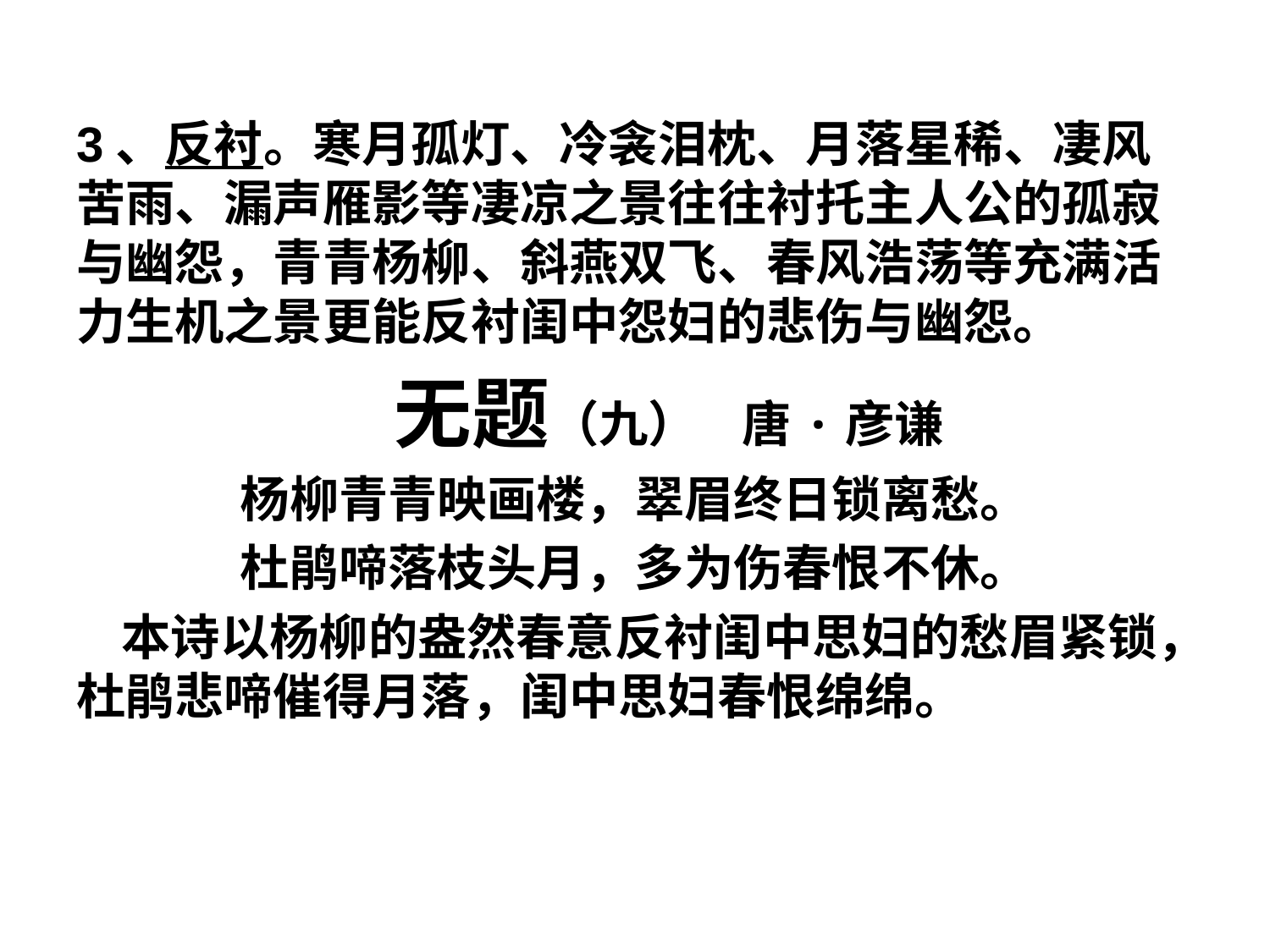

3、反衬。寒月孤灯、冷衾泪枕、月落星稀、凄风苦雨、漏声雁影等凄凉之景往往衬托主人公的孤寂与幽怨，青青杨柳、斜燕双飞、春风浩荡等充满活力生机之景更能反衬闺中怨妇的悲伤与幽怨。
     无题（九）    唐·彦谦
杨柳青青映画楼，翠眉终日锁离愁。
杜鹃啼落枝头月，多为伤春恨不休。
   本诗以杨柳的盎然春意反衬闺中思妇的愁眉紧锁，杜鹃悲啼催得月落，闺中思妇春恨绵绵。